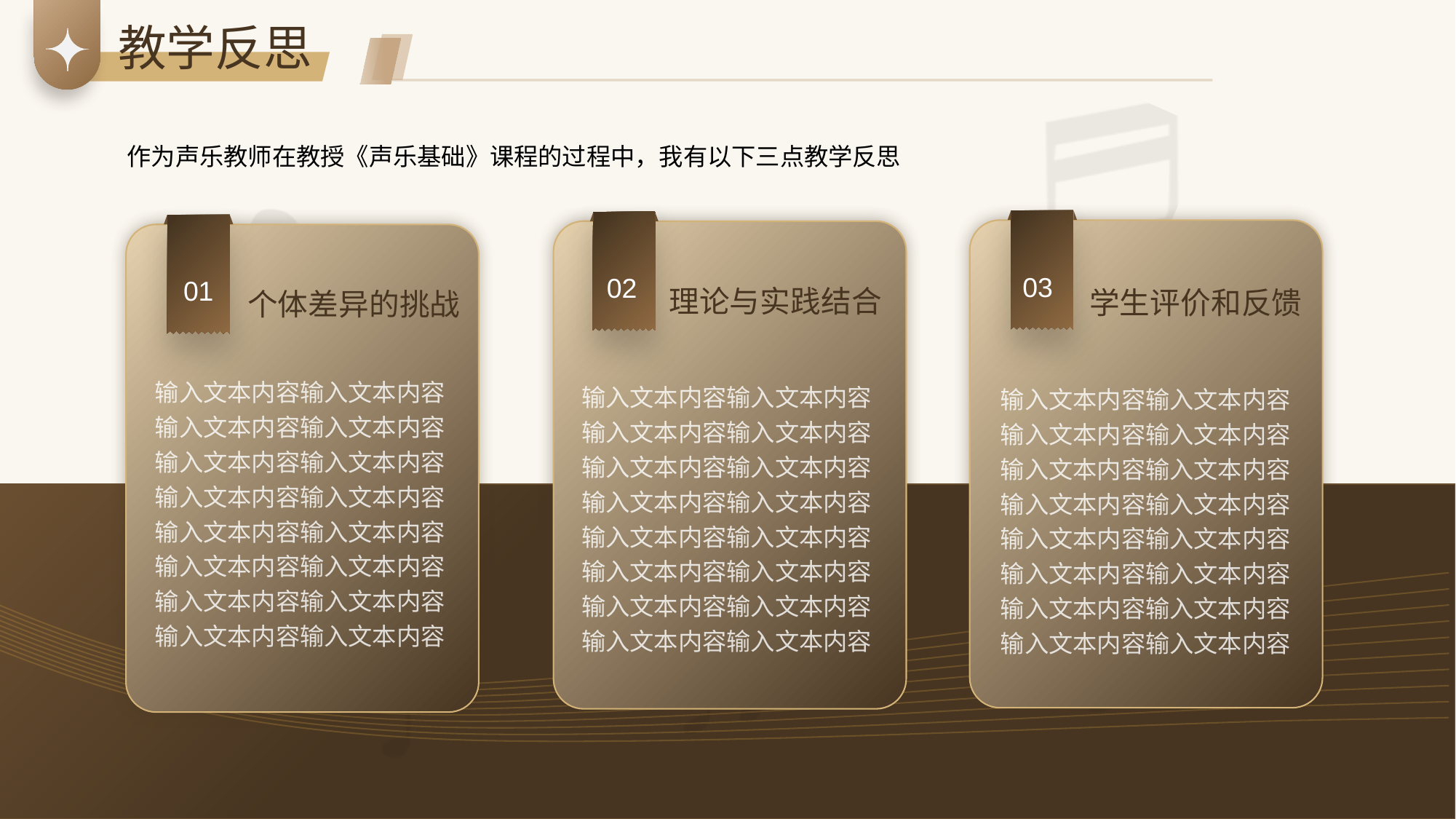

教学反思
作为声乐教师在教授《声乐基础》课程的过程中，我有以下三点教学反思

03
学生评价和反馈
输入文本内容输入文本内容输入文本内容输入文本内容输入文本内容输入文本内容输入文本内容输入文本内容
输入文本内容输入文本内容
输入文本内容输入文本内容
输入文本内容输入文本内容
输入文本内容输入文本内容

02
理论与实践结合
输入文本内容输入文本内容输入文本内容输入文本内容输入文本内容输入文本内容输入文本内容输入文本内容
输入文本内容输入文本内容
输入文本内容输入文本内容
输入文本内容输入文本内容
输入文本内容输入文本内容

01
个体差异的挑战
输入文本内容输入文本内容输入文本内容输入文本内容输入文本内容输入文本内容输入文本内容输入文本内容
输入文本内容输入文本内容
输入文本内容输入文本内容
输入文本内容输入文本内容
输入文本内容输入文本内容